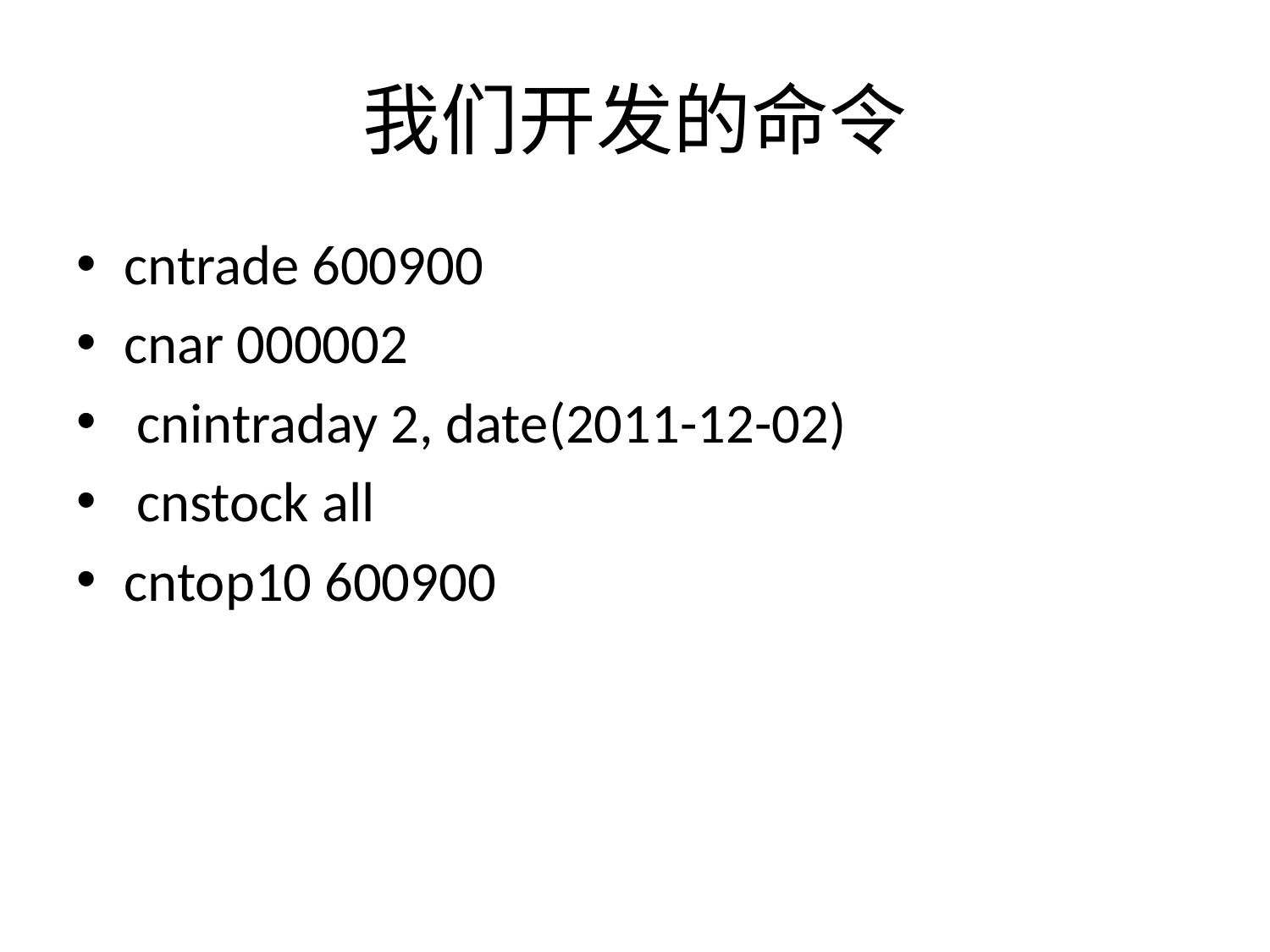

# 我们开发的命令
cntrade 600900
cnar 000002
 cnintraday 2, date(2011-12-02)
 cnstock all
cntop10 600900